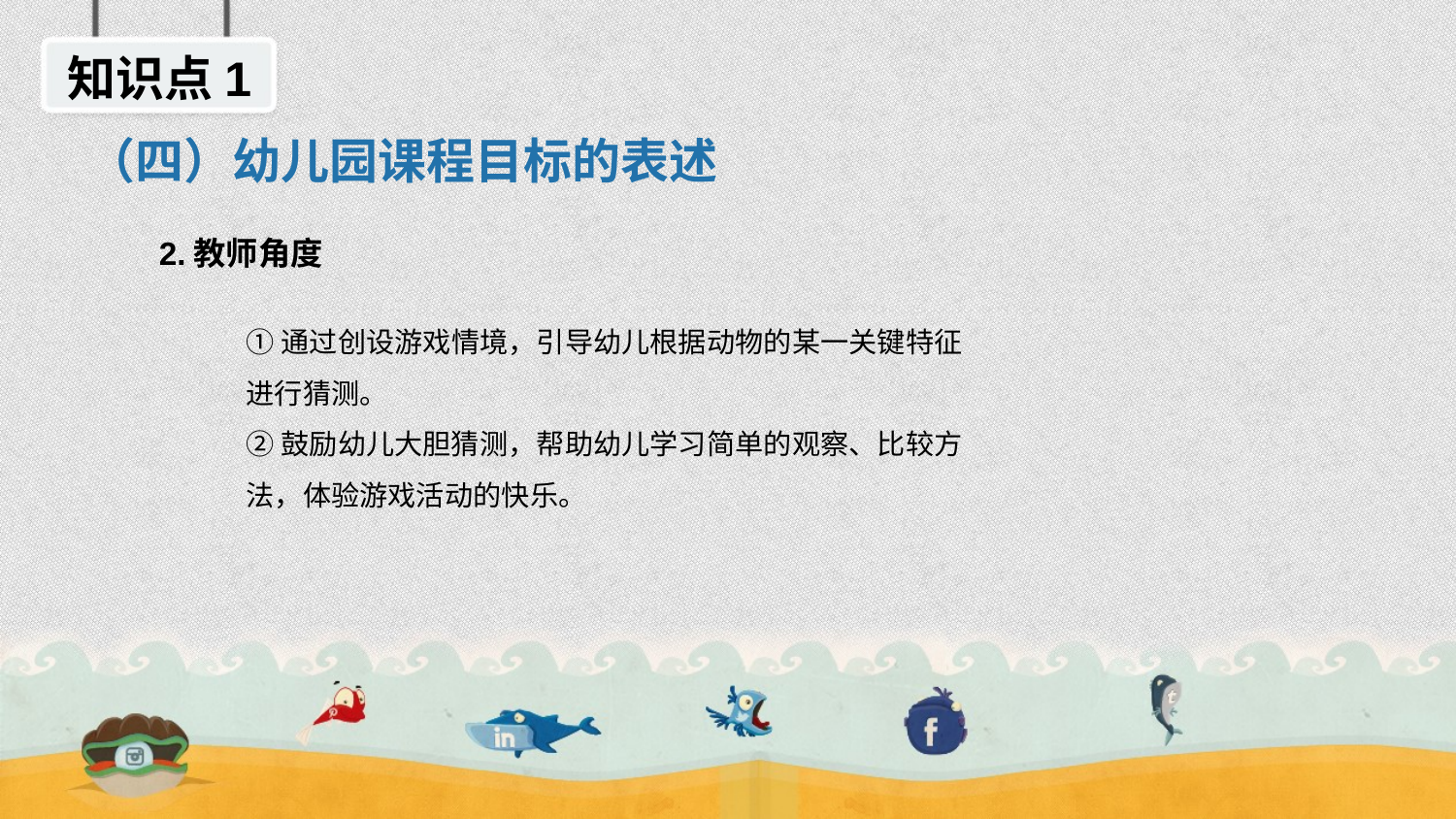

知识点1
（四）幼儿园课程目标的表述
2.教师角度
①通过创设游戏情境，引导幼儿根据动物的某一关键特征进行猜测。
②鼓励幼儿大胆猜测，帮助幼儿学习简单的观察、比较方法，体验游戏活动的快乐。